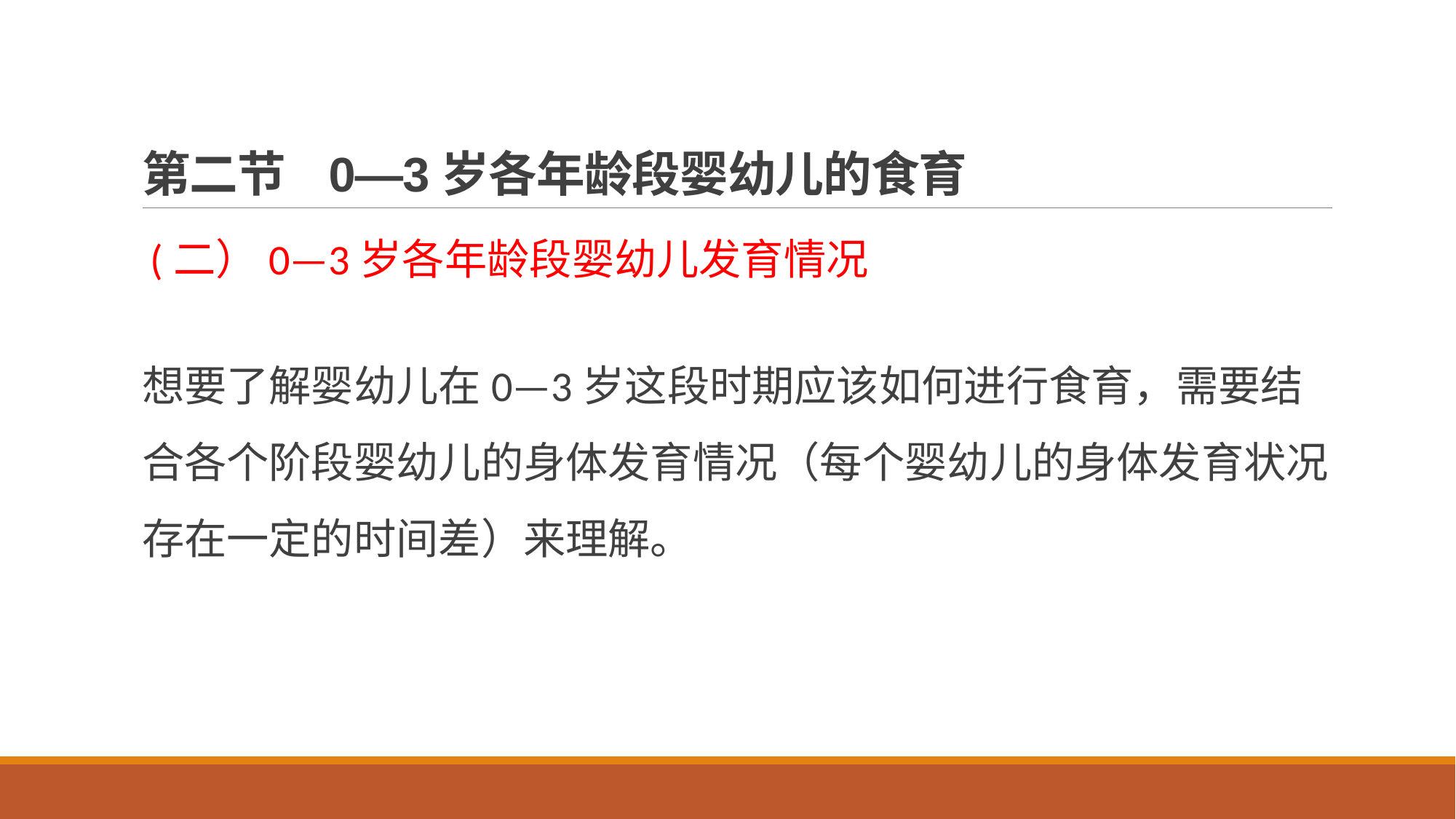

# 第二节   0—3岁各年龄段婴幼儿的食育
(二）0—3岁各年龄段婴幼儿发育情况
想要了解婴幼儿在0—3岁这段时期应该如何进行食育，需要结合各个阶段婴幼儿的身体发育情况（每个婴幼儿的身体发育状况存在一定的时间差）来理解。